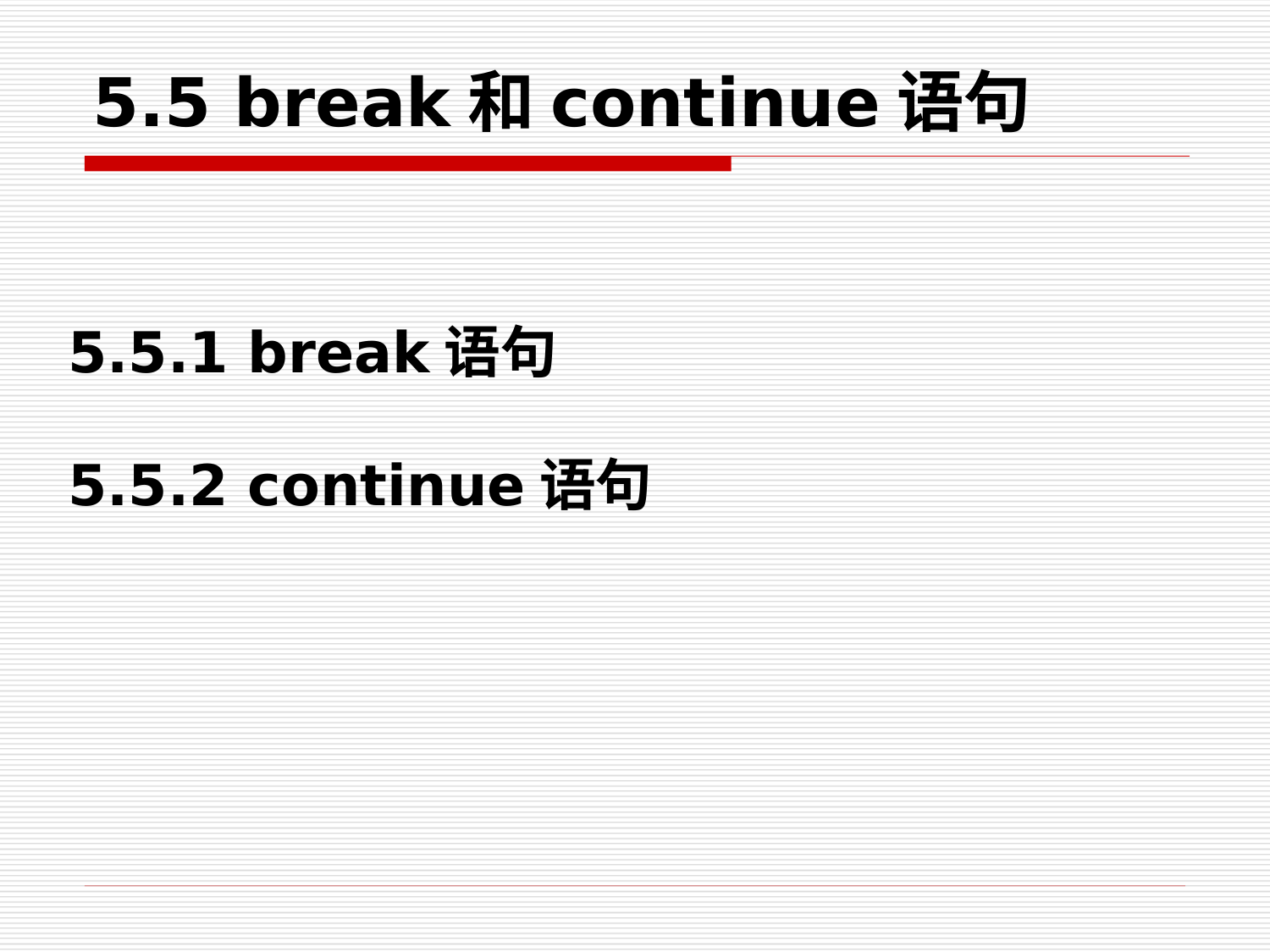

# 5.5 break和continue语句
5.5.1 break语句
5.5.2 continue语句